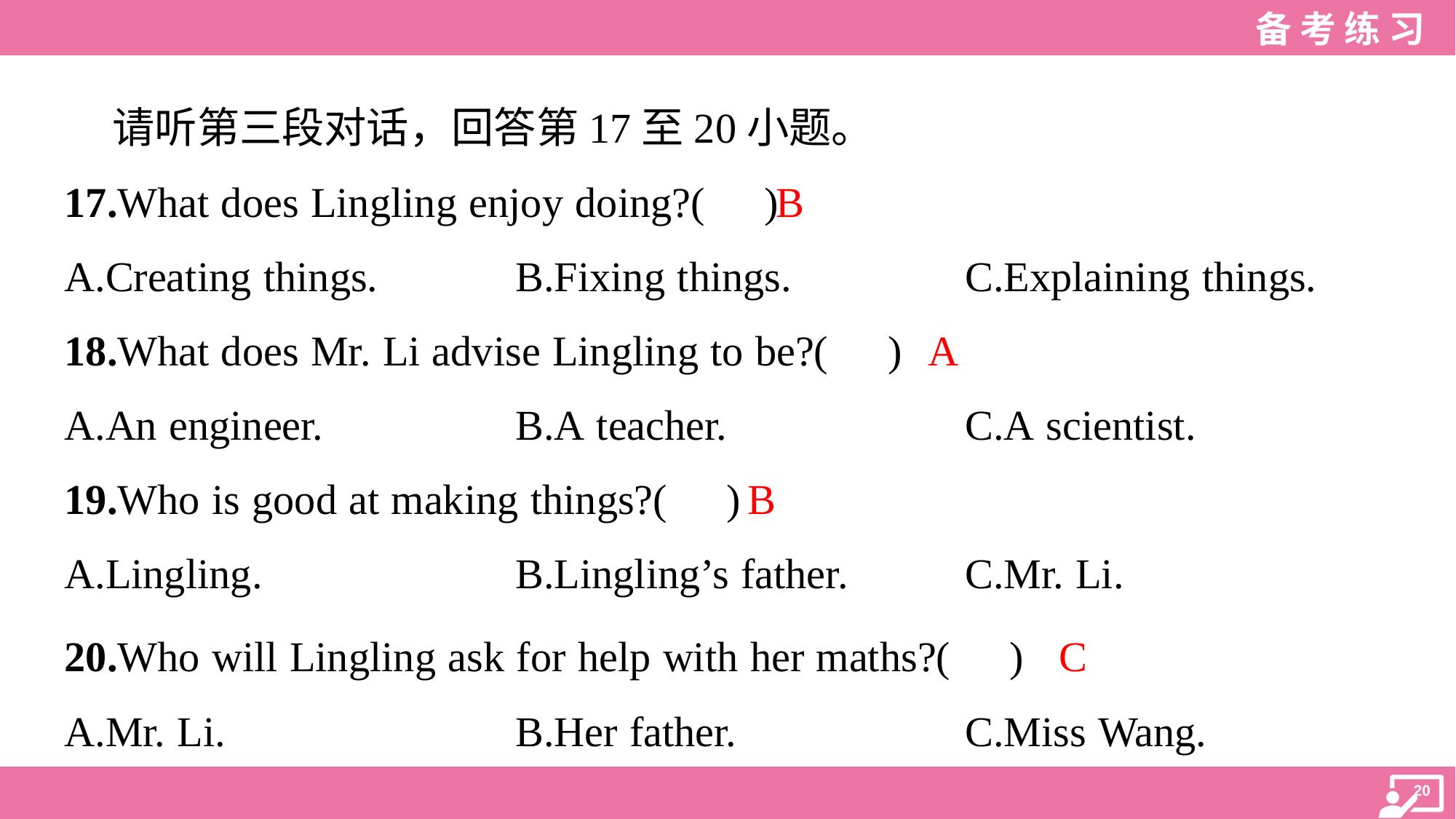

请听第三段对话，回答第17至20小题。
B
17.What does Lingling enjoy doing?(     )
A.Creating things.	B.Fixing things.	C.Explaining things.
A
18.What does Mr. Li advise Lingling to be?(     )
A.An engineer.	B.A teacher.	C.A scientist.
B
19.Who is good at making things?(     )
A.Lingling.	B.Lingling’s father.	C.Mr. Li.
C
20.Who will Lingling ask for help with her maths?(     )
A.Mr. Li.	B.Her father.	C.Miss Wang.